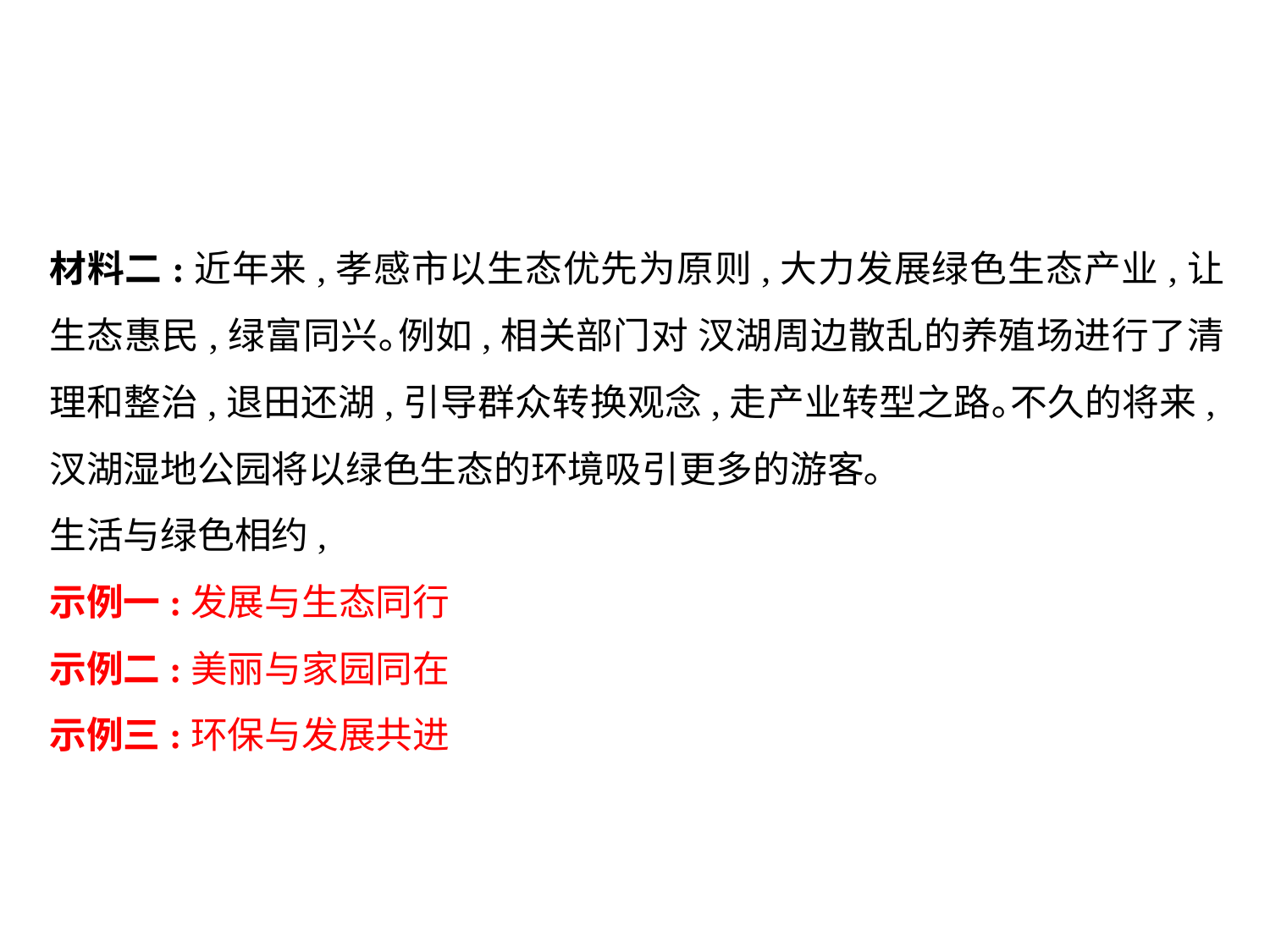

材料二:近年来,孝感市以生态优先为原则,大力发展绿色生态产业,让生态惠民,绿富同兴｡例如,相关部门对 汊湖周边散乱的养殖场进行了清理和整治,退田还湖,引导群众转换观念,走产业转型之路｡不久的将来,汊湖湿地公园将以绿色生态的环境吸引更多的游客｡
生活与绿色相约,
示例一:发展与生态同行
示例二:美丽与家园同在
示例三:环保与发展共进